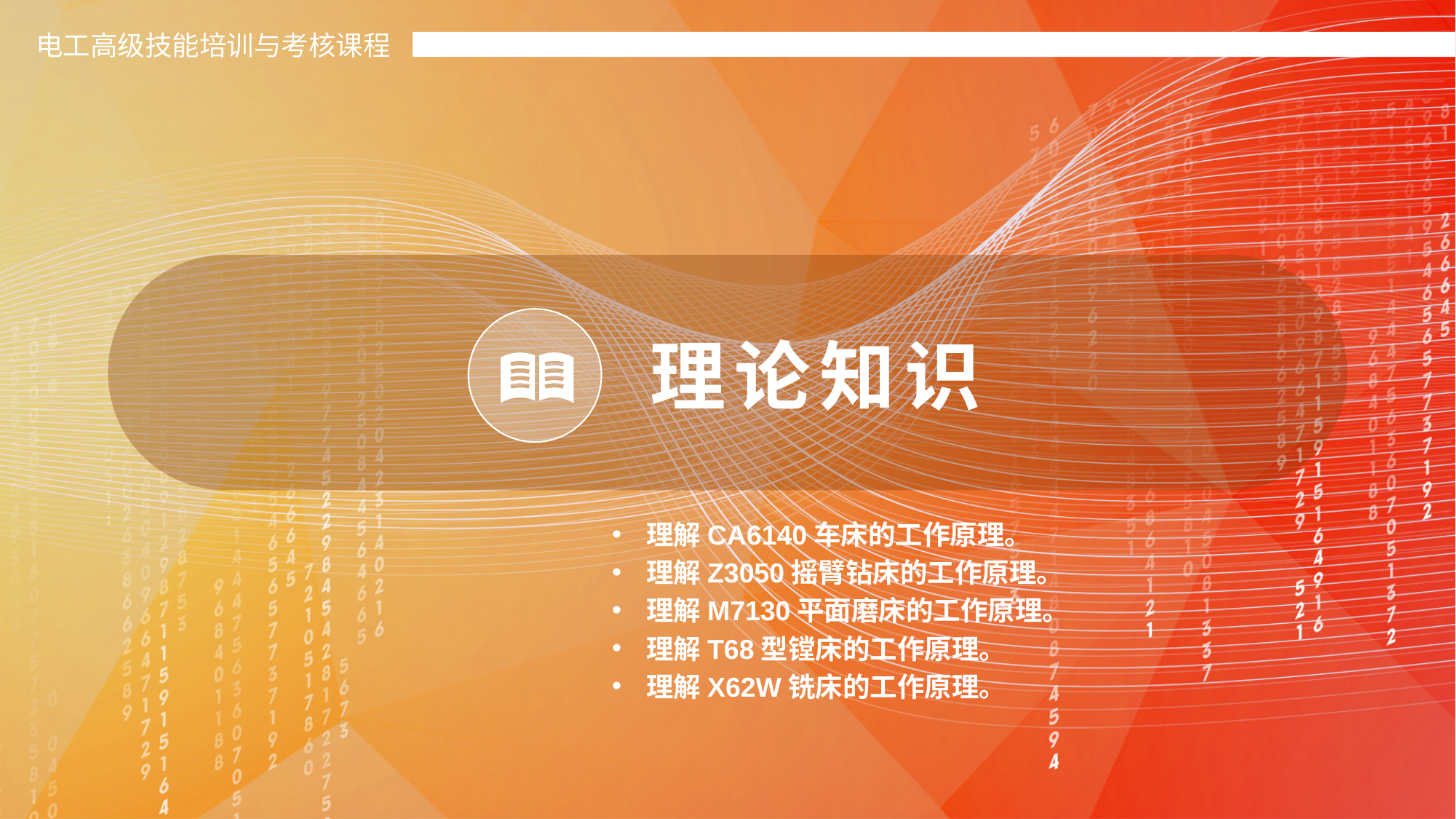

电工高级技能培训与考核课程

理论知识
理解CA6140车床的工作原理。
理解Z3050摇臂钻床的工作原理。
理解M7130平面磨床的工作原理。
理解T68型镗床的工作原理。
理解X62W铣床的工作原理。